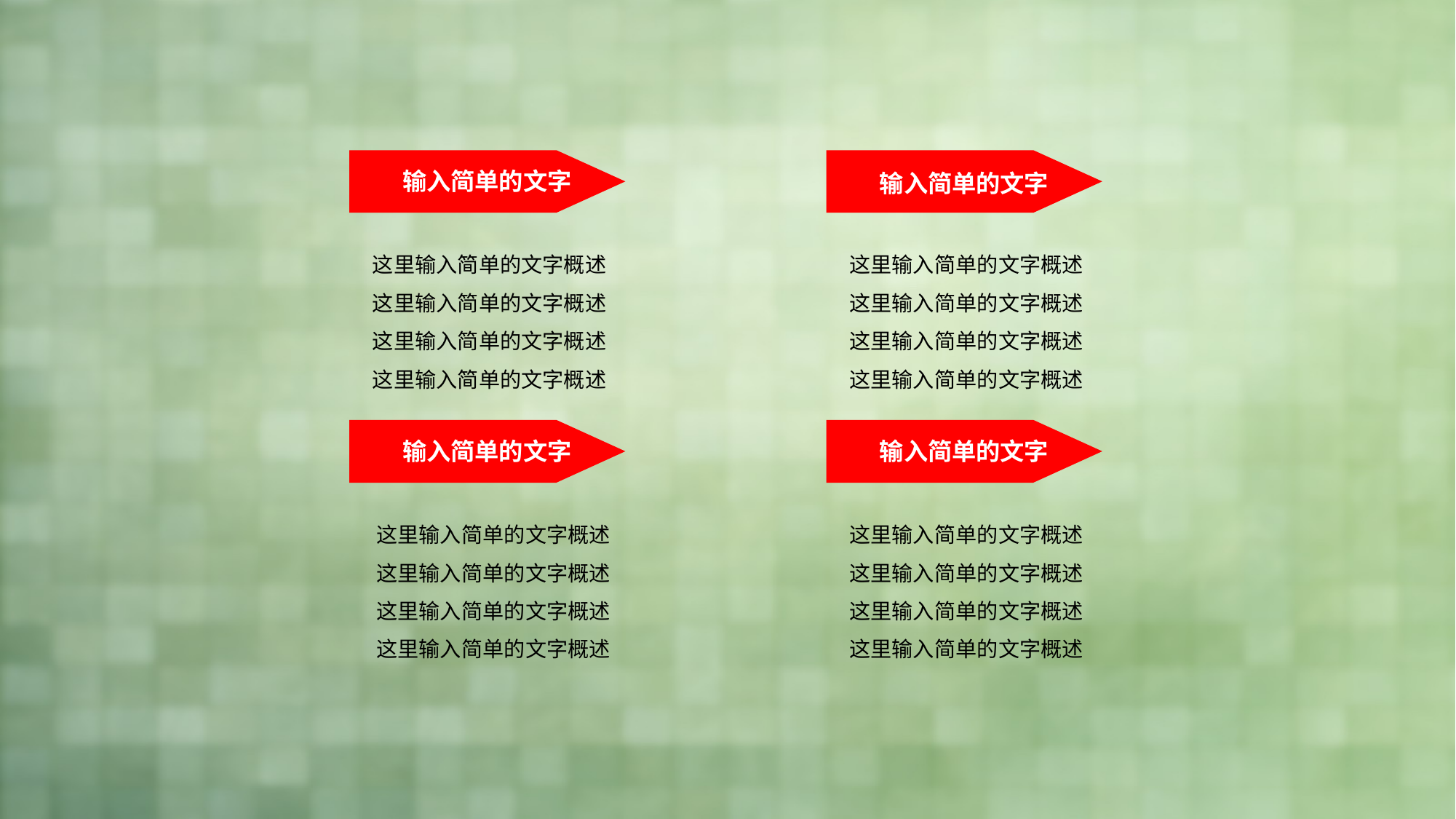

输入简单的文字
输入简单的文字
这里输入简单的文字概述
这里输入简单的文字概述
这里输入简单的文字概述
这里输入简单的文字概述
这里输入简单的文字概述
这里输入简单的文字概述
这里输入简单的文字概述
这里输入简单的文字概述

输入简单的文字
输入简单的文字
这里输入简单的文字概述
这里输入简单的文字概述
这里输入简单的文字概述
这里输入简单的文字概述
这里输入简单的文字概述
这里输入简单的文字概述
这里输入简单的文字概述
这里输入简单的文字概述